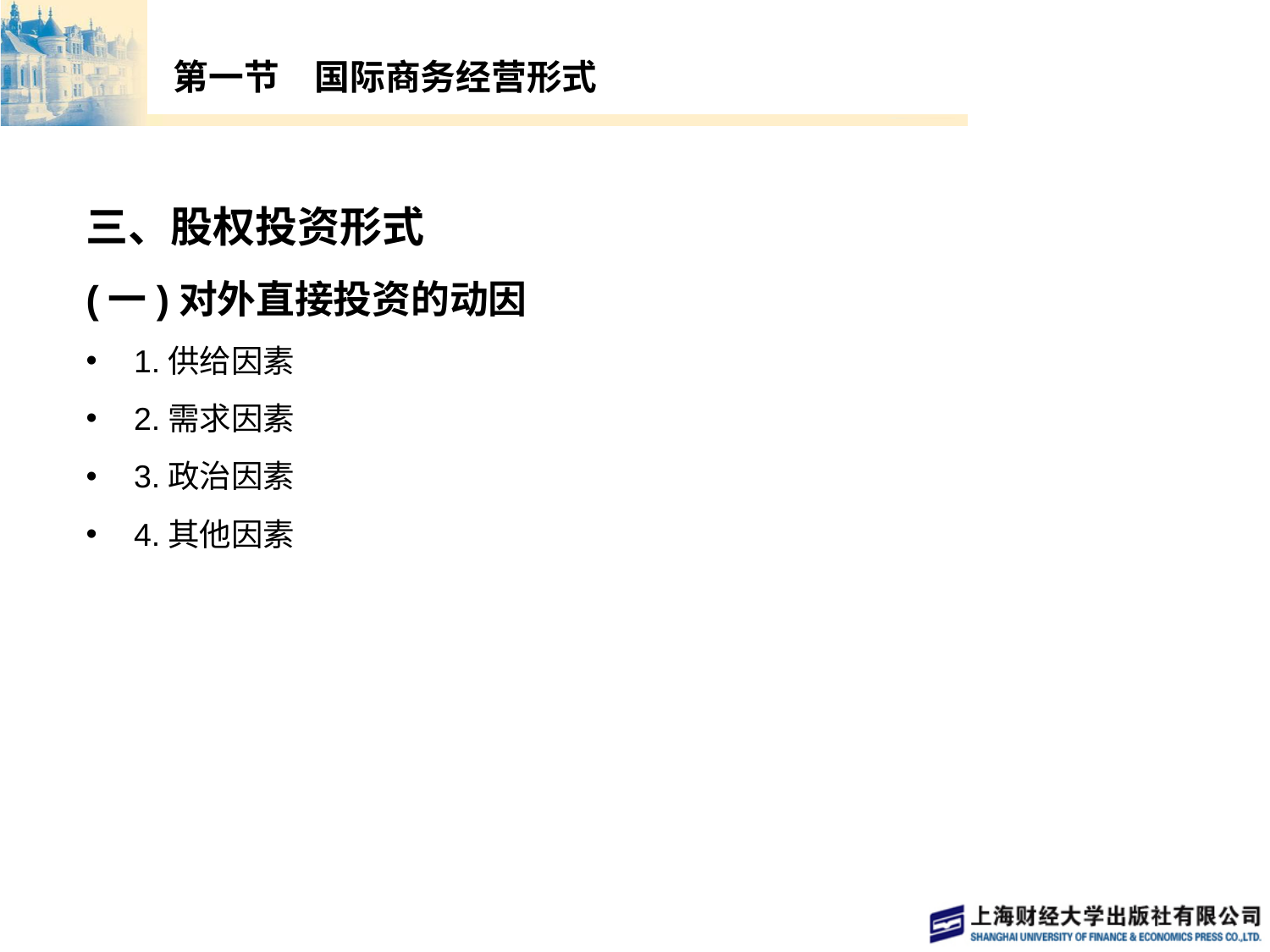

# 第一节　国际商务经营形式
三、股权投资形式
(一)对外直接投资的动因
1.供给因素
2.需求因素
3.政治因素
4.其他因素